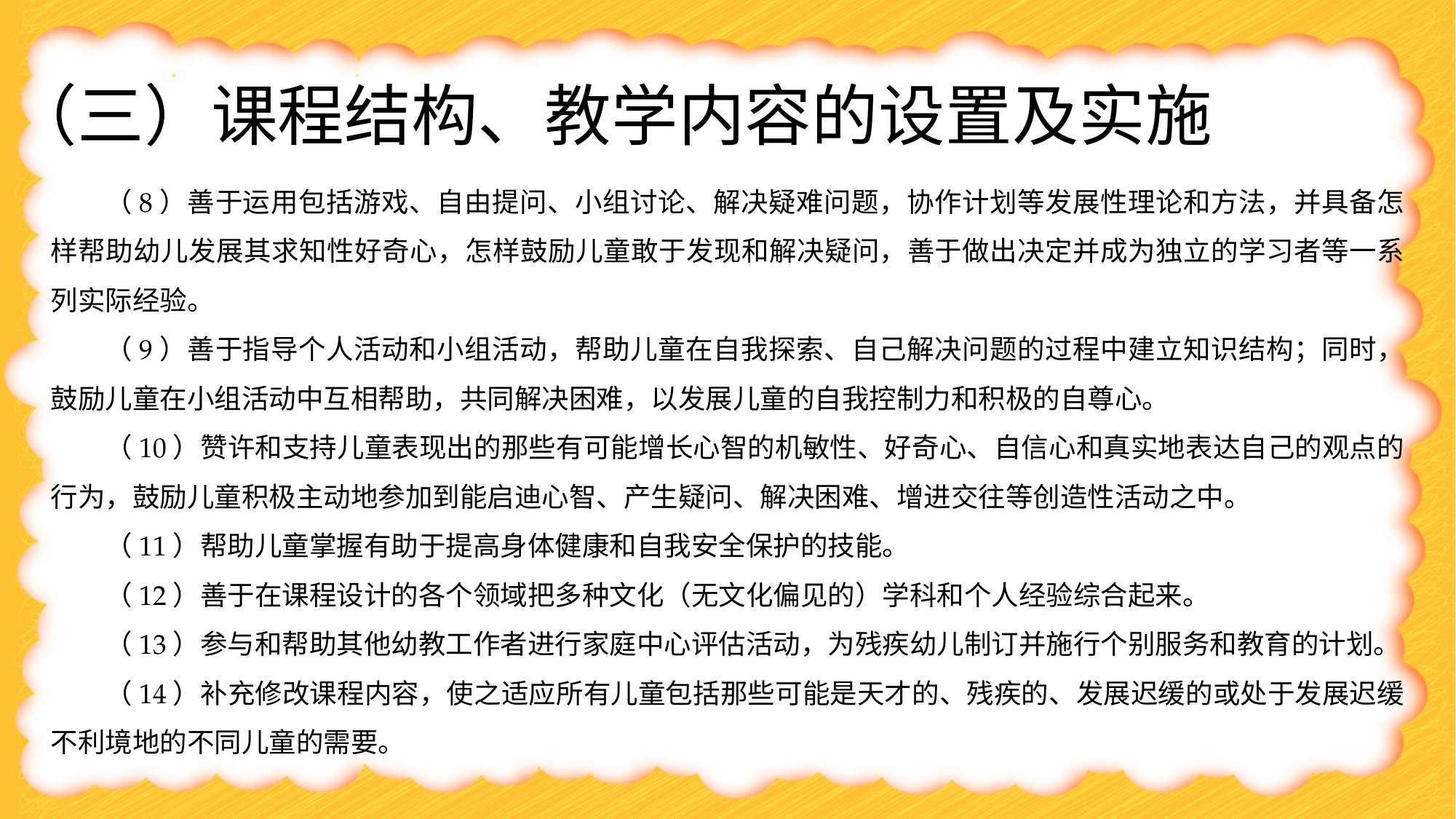

# （三）课程结构、教学内容的设置及实施
（8）善于运用包括游戏、自由提问、小组讨论、解决疑难问题，协作计划等发展性理论和方法，并具备怎样帮助幼儿发展其求知性好奇心，怎样鼓励儿童敢于发现和解决疑问，善于做出决定并成为独立的学习者等一系列实际经验。
（9）善于指导个人活动和小组活动，帮助儿童在自我探索、自己解决问题的过程中建立知识结构；同时，鼓励儿童在小组活动中互相帮助，共同解决困难，以发展儿童的自我控制力和积极的自尊心。
（10）赞许和支持儿童表现出的那些有可能增长心智的机敏性、好奇心、自信心和真实地表达自己的观点的行为，鼓励儿童积极主动地参加到能启迪心智、产生疑问、解决困难、增进交往等创造性活动之中。
（11）帮助儿童掌握有助于提高身体健康和自我安全保护的技能。
（12）善于在课程设计的各个领域把多种文化（无文化偏见的）学科和个人经验综合起来。
（13）参与和帮助其他幼教工作者进行家庭中心评估活动，为残疾幼儿制订并施行个别服务和教育的计划。
（14）补充修改课程内容，使之适应所有儿童包括那些可能是天才的、残疾的、发展迟缓的或处于发展迟缓不利境地的不同儿童的需要。